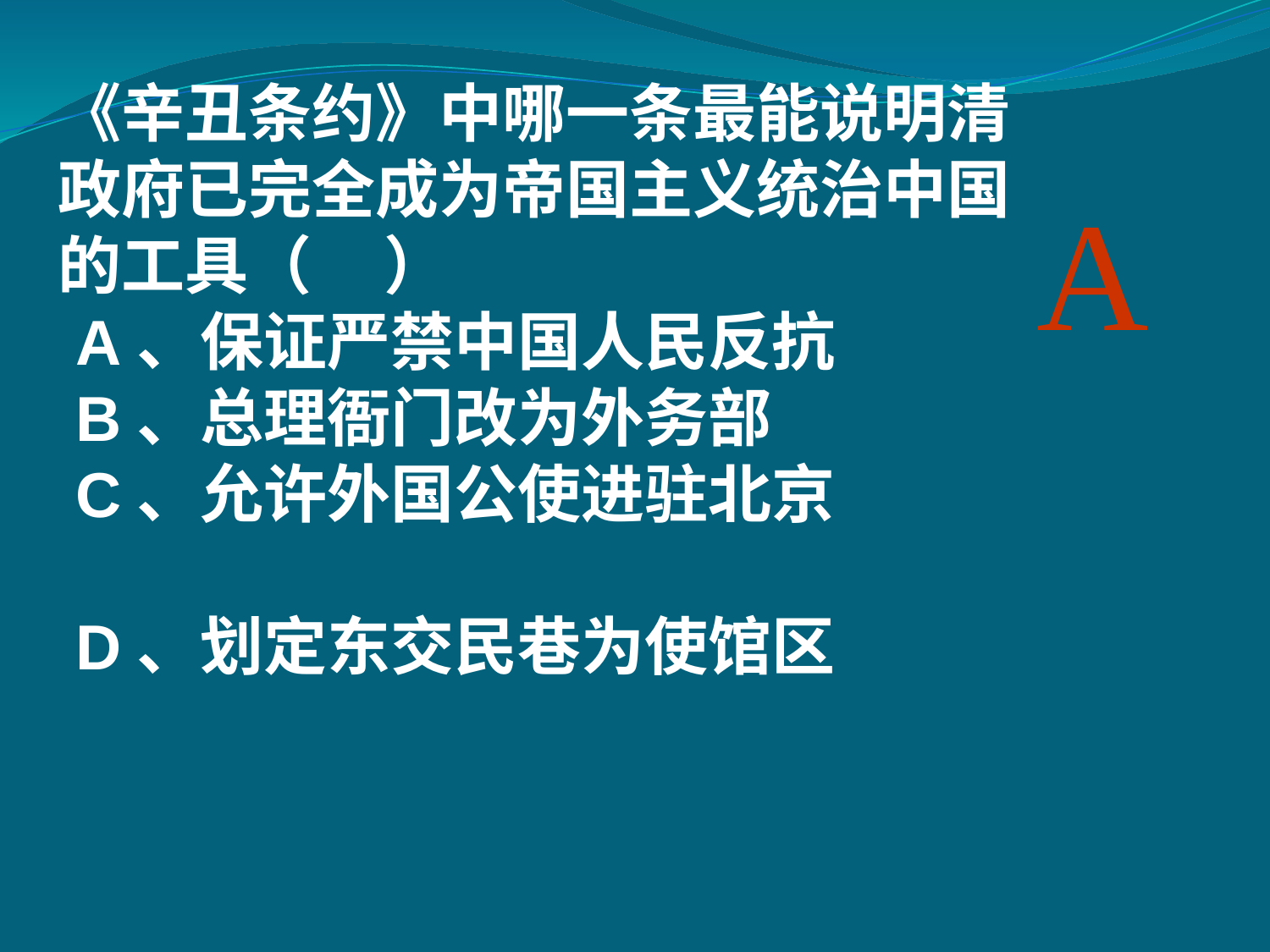

《辛丑条约》中哪一条最能说明清政府已完全成为帝国主义统治中国的工具（     ）
 A、保证严禁中国人民反抗
 B、总理衙门改为外务部
 C、允许外国公使进驻北京
 D、划定东交民巷为使馆区

A